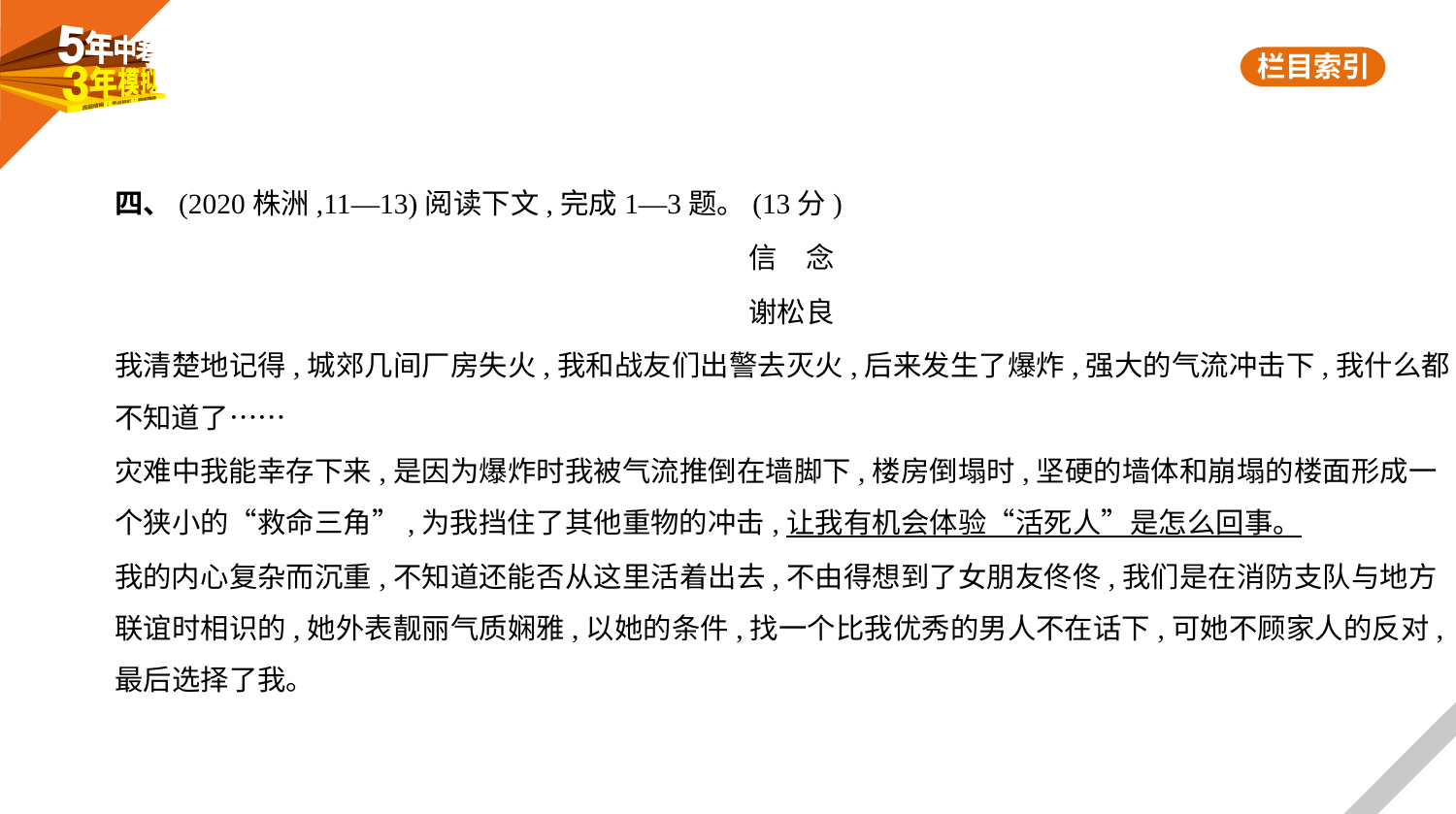

四、(2020株洲,11—13)阅读下文,完成1—3题。(13分)
信　念
谢松良
我清楚地记得,城郊几间厂房失火,我和战友们出警去灭火,后来发生了爆炸,强大的气流冲击下,我什么都
不知道了……
灾难中我能幸存下来,是因为爆炸时我被气流推倒在墙脚下,楼房倒塌时,坚硬的墙体和崩塌的楼面形成一
个狭小的“救命三角”,为我挡住了其他重物的冲击,让我有机会体验“活死人”是怎么回事。
我的内心复杂而沉重,不知道还能否从这里活着出去,不由得想到了女朋友佟佟,我们是在消防支队与地方
联谊时相识的,她外表靓丽气质娴雅,以她的条件,找一个比我优秀的男人不在话下,可她不顾家人的反对,
最后选择了我。